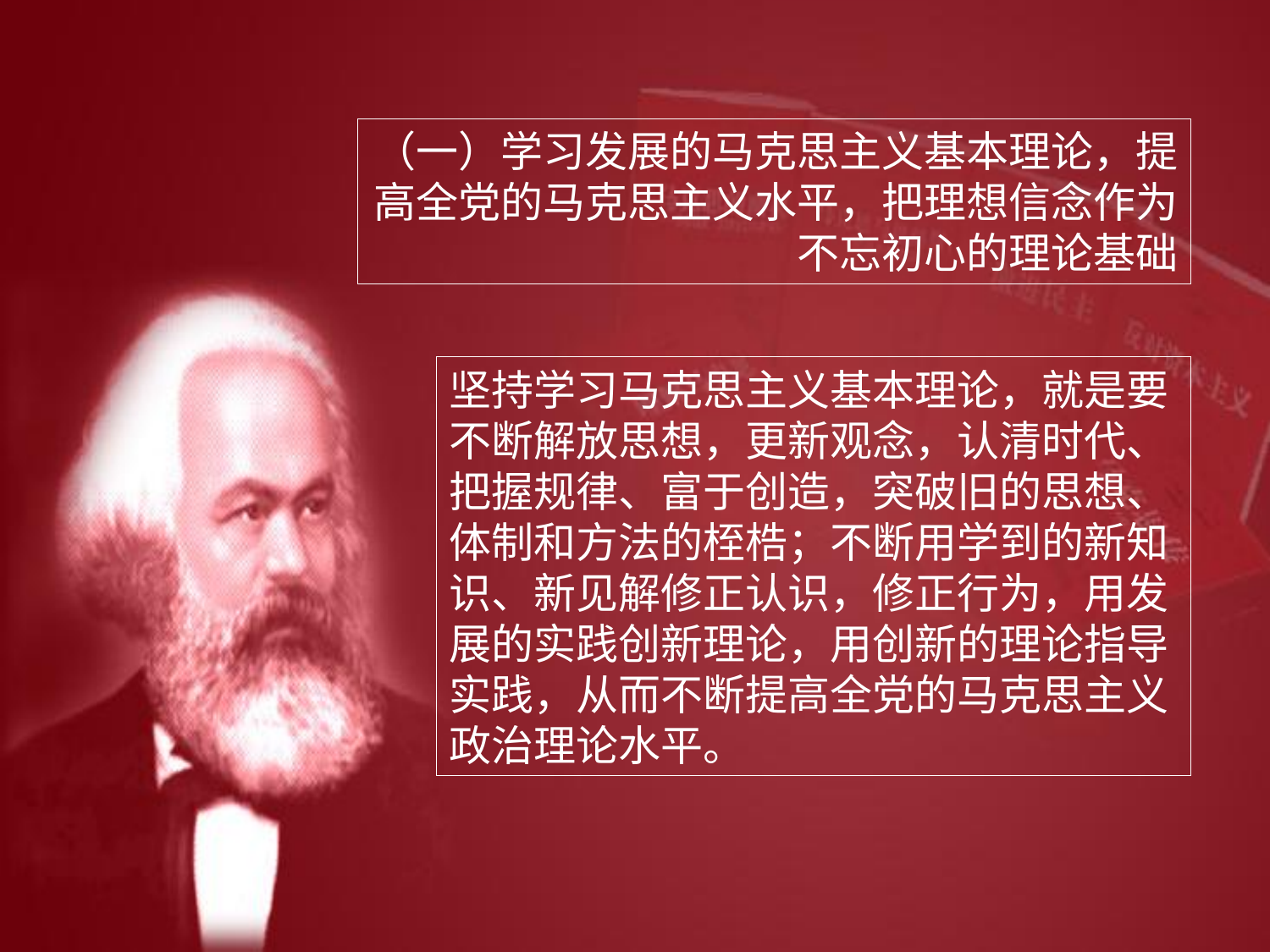

（一）学习发展的马克思主义基本理论，提高全党的马克思主义水平，把理想信念作为不忘初心的理论基础
坚持学习马克思主义基本理论，就是要不断解放思想，更新观念，认清时代、把握规律、富于创造，突破旧的思想、体制和方法的桎梏；不断用学到的新知识、新见解修正认识，修正行为，用发展的实践创新理论，用创新的理论指导实践，从而不断提高全党的马克思主义政治理论水平。